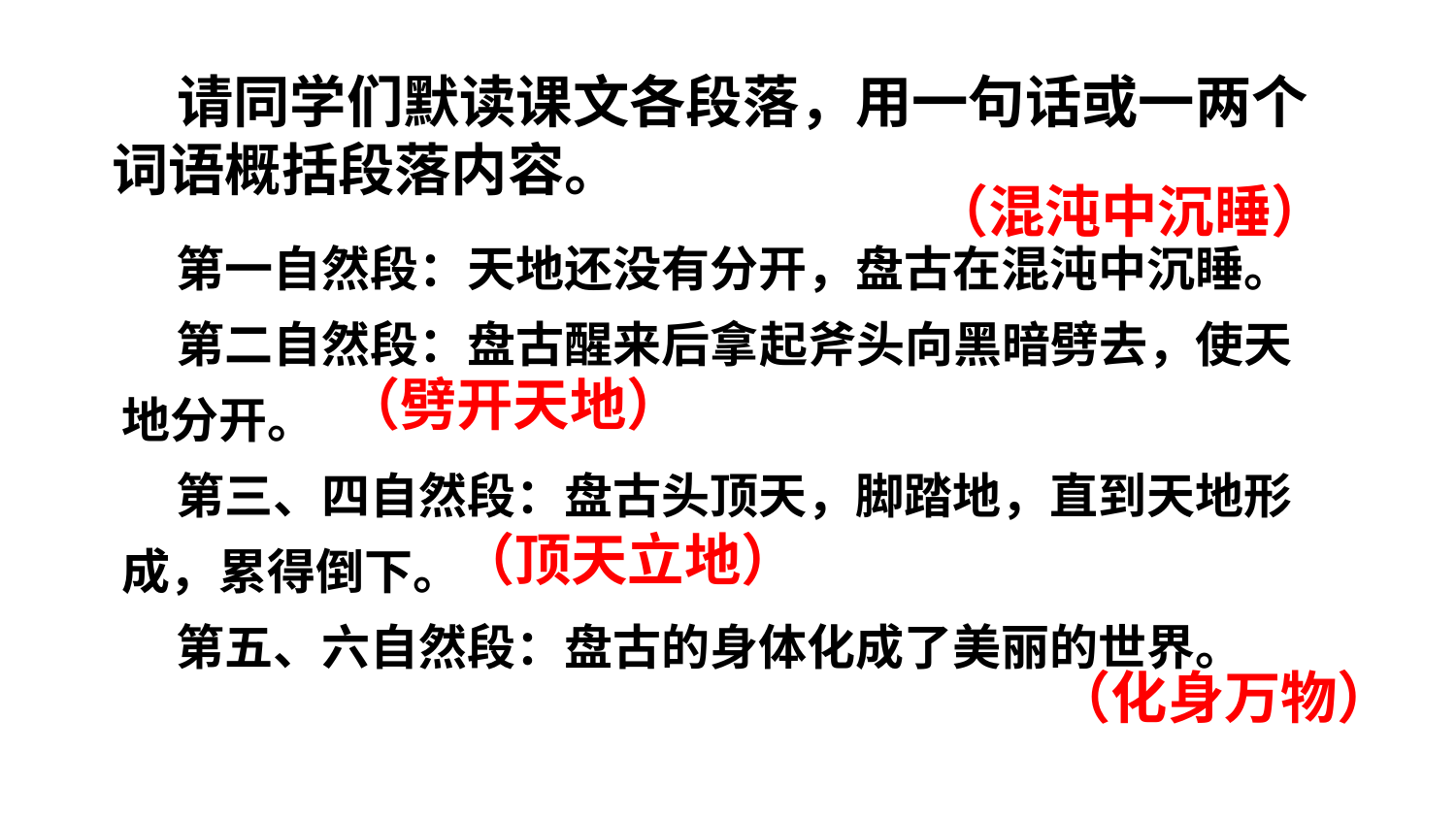

请同学们默读课文各段落，用一句话或一两个词语概括段落内容。
（混沌中沉睡）
    第一自然段：天地还没有分开，盘古在混沌中沉睡。
    第二自然段：盘古醒来后拿起斧头向黑暗劈去，使天地分开。
    第三、四自然段：盘古头顶天，脚踏地，直到天地形成，累得倒下。
    第五、六自然段：盘古的身体化成了美丽的世界。
（劈开天地）
（顶天立地）
（化身万物）